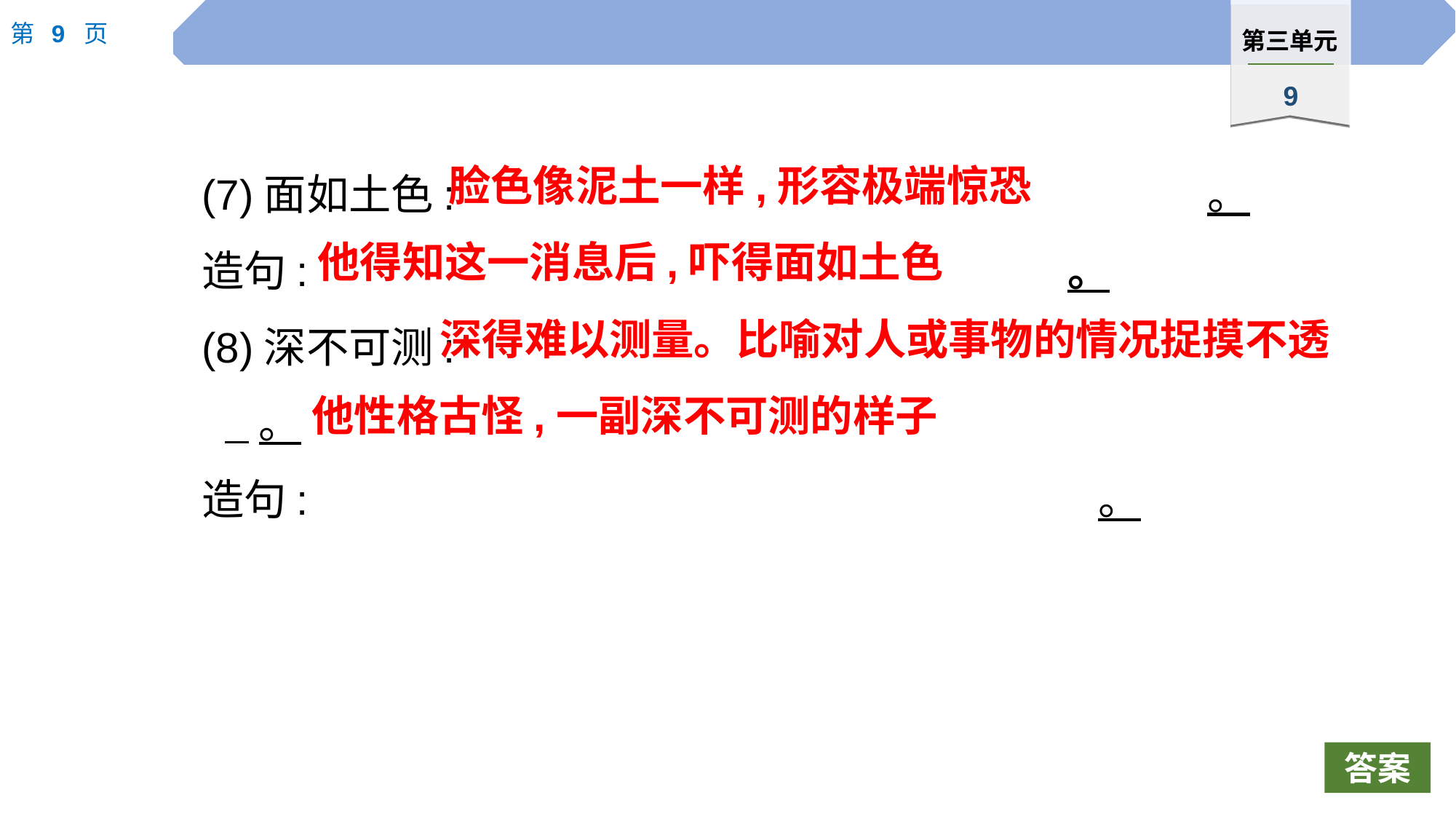

脸色像泥土一样,形容极端惊恐
(7)面如土色:							。
造句:
(8)深不可测:									  。
造句:								。

他得知这一消息后,吓得面如土色
							。
深得难以测量。比喻对人或事物的情况捉摸不透
他性格古怪,一副深不可测的样子
答案